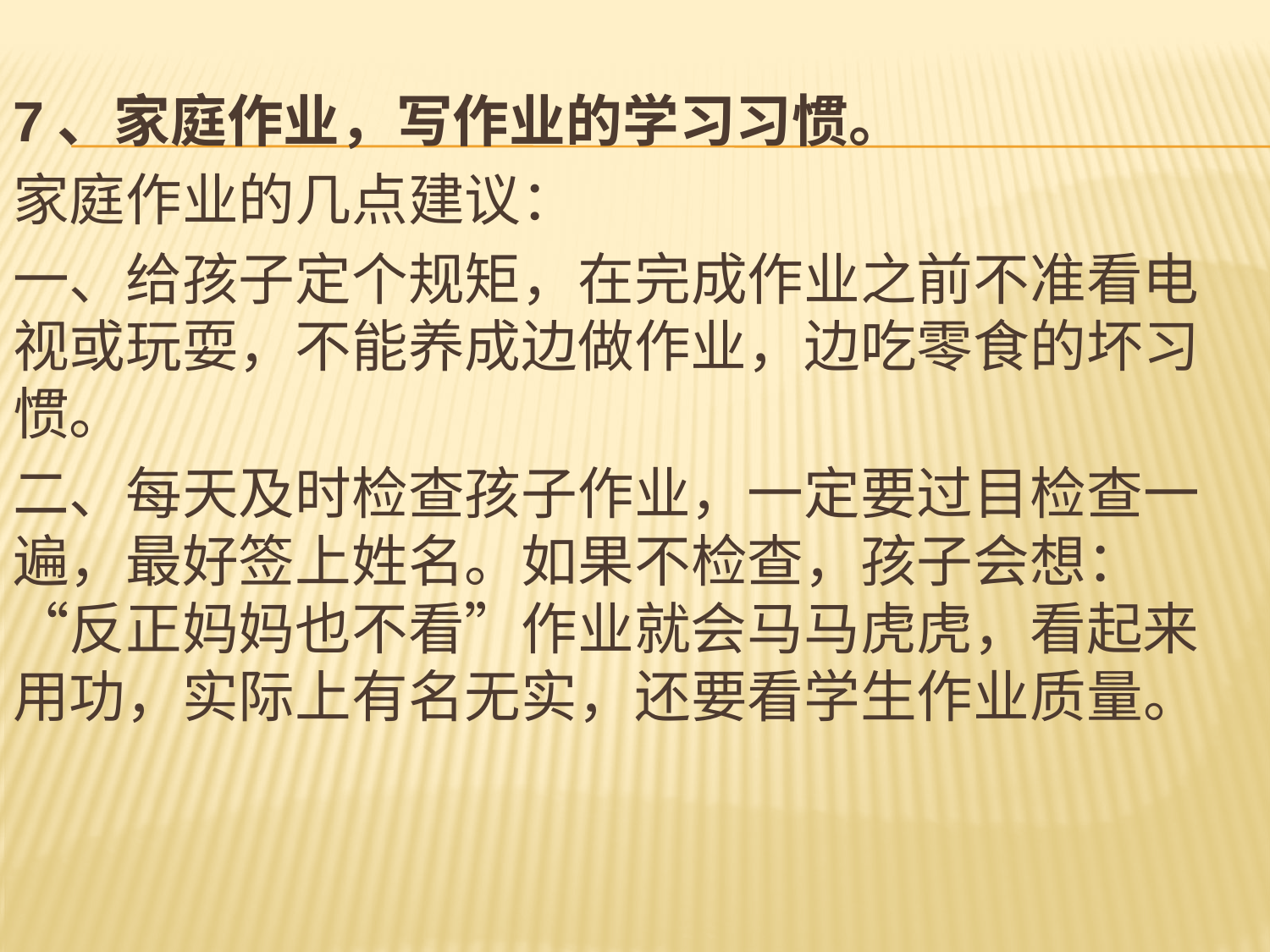

7、家庭作业，写作业的学习习惯。
家庭作业的几点建议：
一、给孩子定个规矩，在完成作业之前不准看电视或玩耍，不能养成边做作业，边吃零食的坏习惯。
二、每天及时检查孩子作业，一定要过目检查一遍，最好签上姓名。如果不检查，孩子会想：“反正妈妈也不看”作业就会马马虎虎，看起来用功，实际上有名无实，还要看学生作业质量。